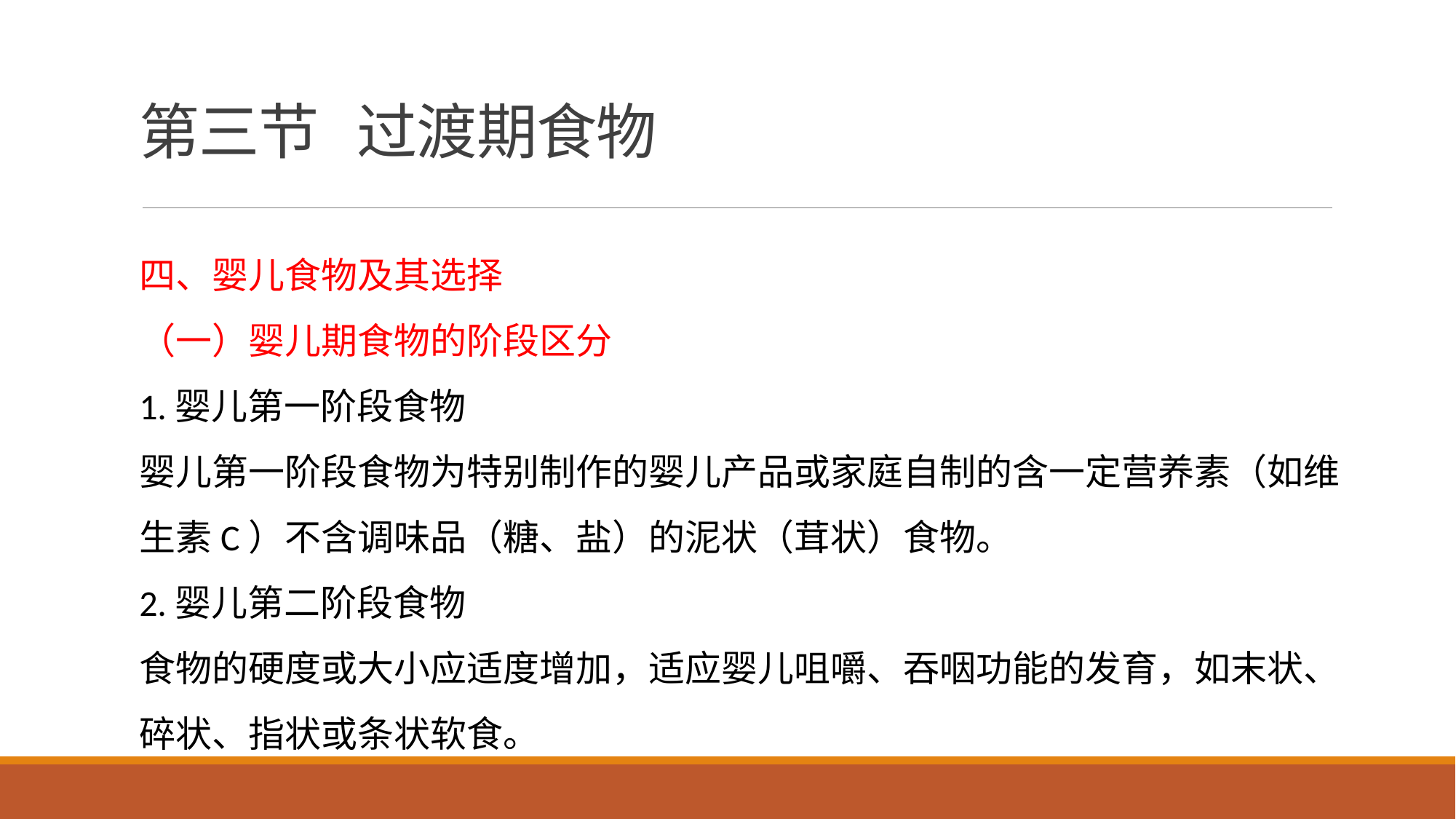

# 第三节   过渡期食物
四、婴儿食物及其选择
（一）婴儿期食物的阶段区分
1.婴儿第一阶段食物
婴儿第一阶段食物为特别制作的婴儿产品或家庭自制的含一定营养素（如维生素C）不含调味品（糖、盐）的泥状（茸状）食物。
2.婴儿第二阶段食物
食物的硬度或大小应适度增加，适应婴儿咀嚼、吞咽功能的发育，如末状、碎状、指状或条状软食。